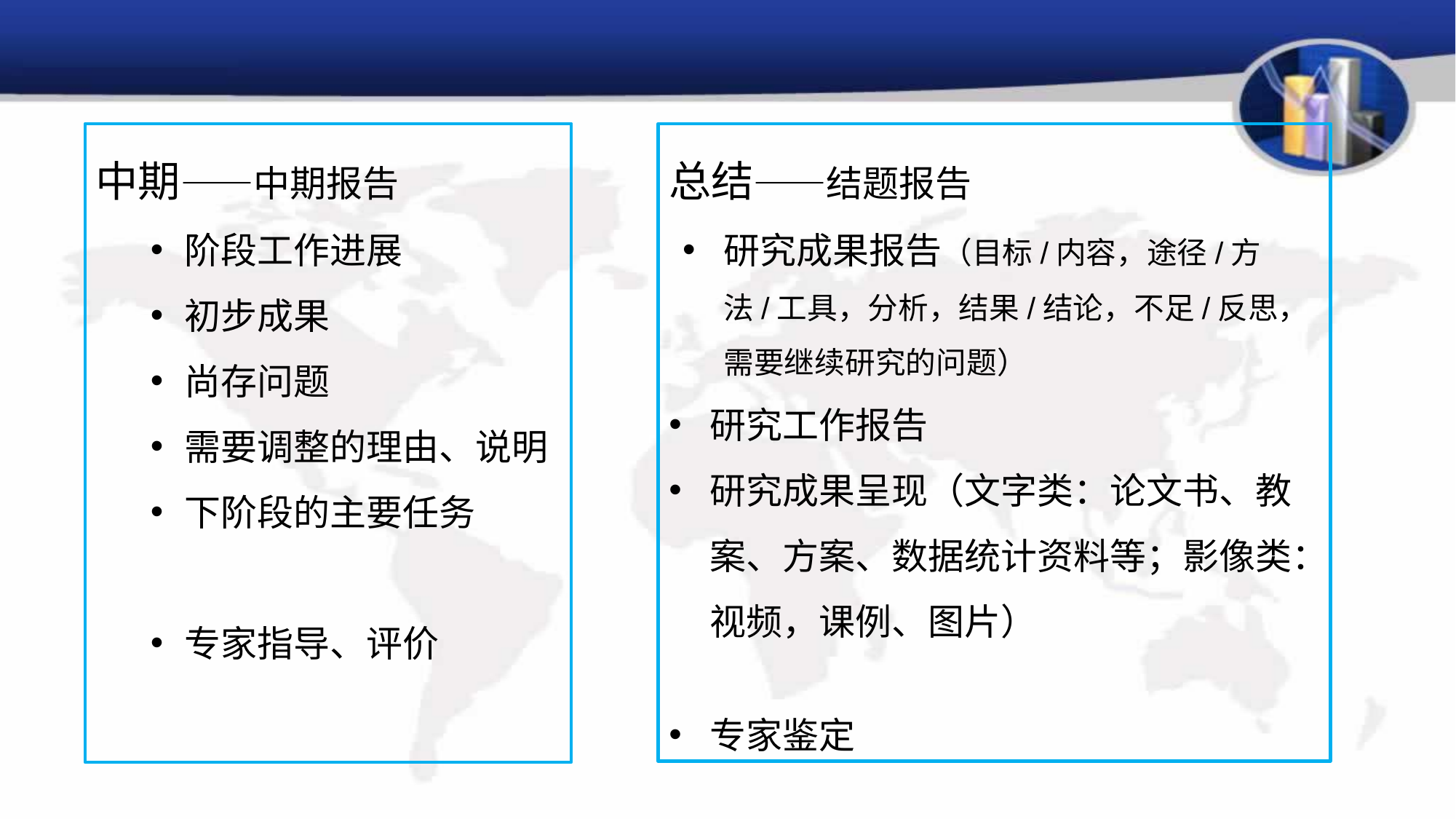

中期——中期报告
阶段工作进展
初步成果
尚存问题
需要调整的理由、说明
下阶段的主要任务

专家指导、评价

总结——结题报告
研究成果报告（目标/内容，途径/方法/工具，分析，结果/结论，不足/反思，需要继续研究的问题）
研究工作报告
研究成果呈现（文字类：论文书、教案、方案、数据统计资料等；影像类：视频，课例、图片）

专家鉴定